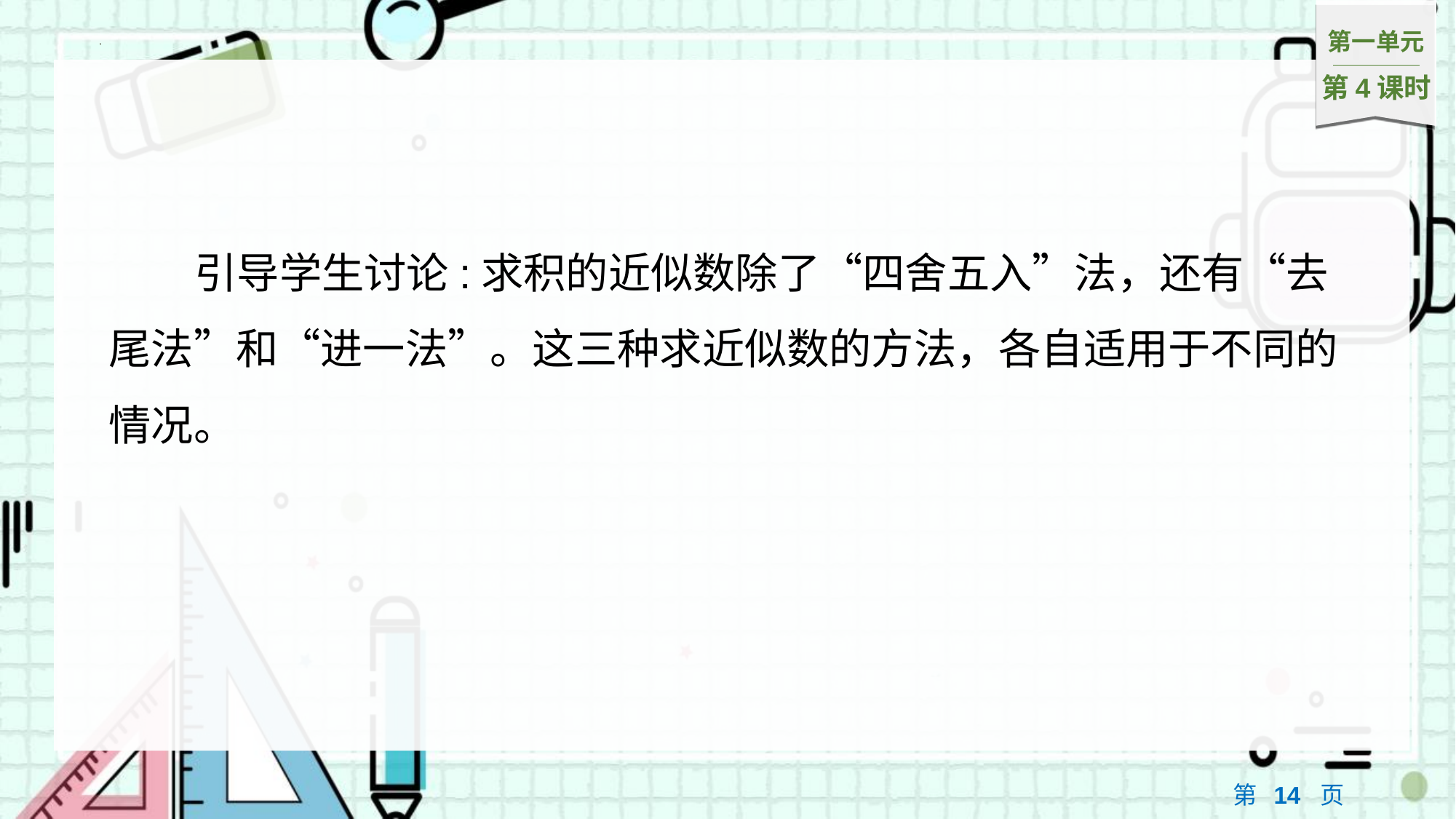

引导学生讨论:求积的近似数除了“四舍五入”法，还有“去尾法”和“进一法”。这三种求近似数的方法，各自适用于不同的情况。